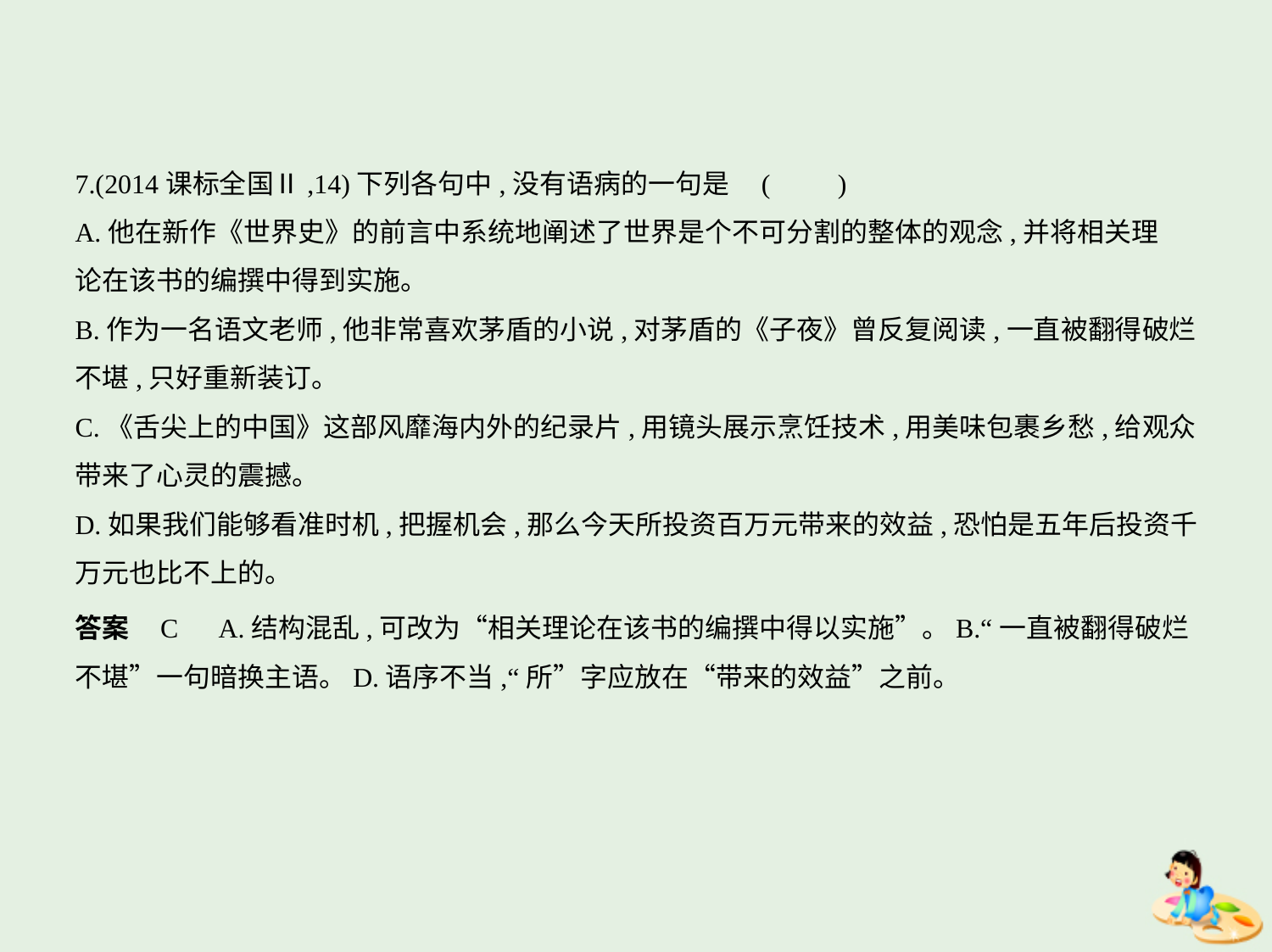

7.(2014课标全国Ⅱ,14)下列各句中,没有语病的一句是 (　　)
A.他在新作《世界史》的前言中系统地阐述了世界是个不可分割的整体的观念,并将相关理
论在该书的编撰中得到实施。
B.作为一名语文老师,他非常喜欢茅盾的小说,对茅盾的《子夜》曾反复阅读,一直被翻得破烂
不堪,只好重新装订。
C.《舌尖上的中国》这部风靡海内外的纪录片,用镜头展示烹饪技术,用美味包裹乡愁,给观众
带来了心灵的震撼。
D.如果我们能够看准时机,把握机会,那么今天所投资百万元带来的效益,恐怕是五年后投资千
万元也比不上的。
答案    C　A.结构混乱,可改为“相关理论在该书的编撰中得以实施”。B.“一直被翻得破烂
不堪”一句暗换主语。D.语序不当,“所”字应放在“带来的效益”之前。